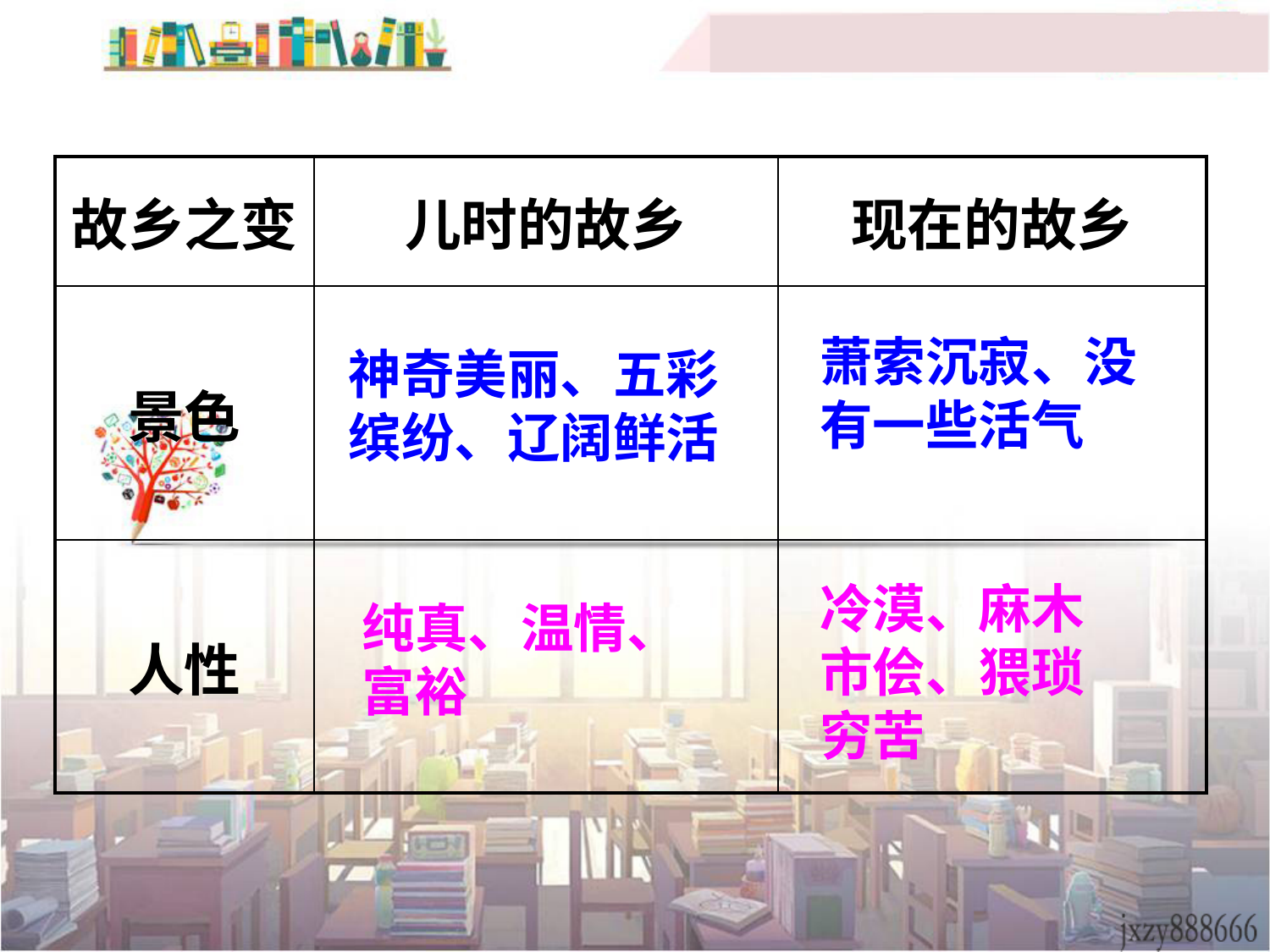

| 故乡之变 | 儿时的故乡 | 现在的故乡 |
| --- | --- | --- |
| 景色 |  |  |
| 人性 |  |  |
萧索沉寂、没有一些活气
神奇美丽、五彩缤纷、辽阔鲜活
冷漠、麻木市侩、猥琐穷苦
纯真、温情、富裕